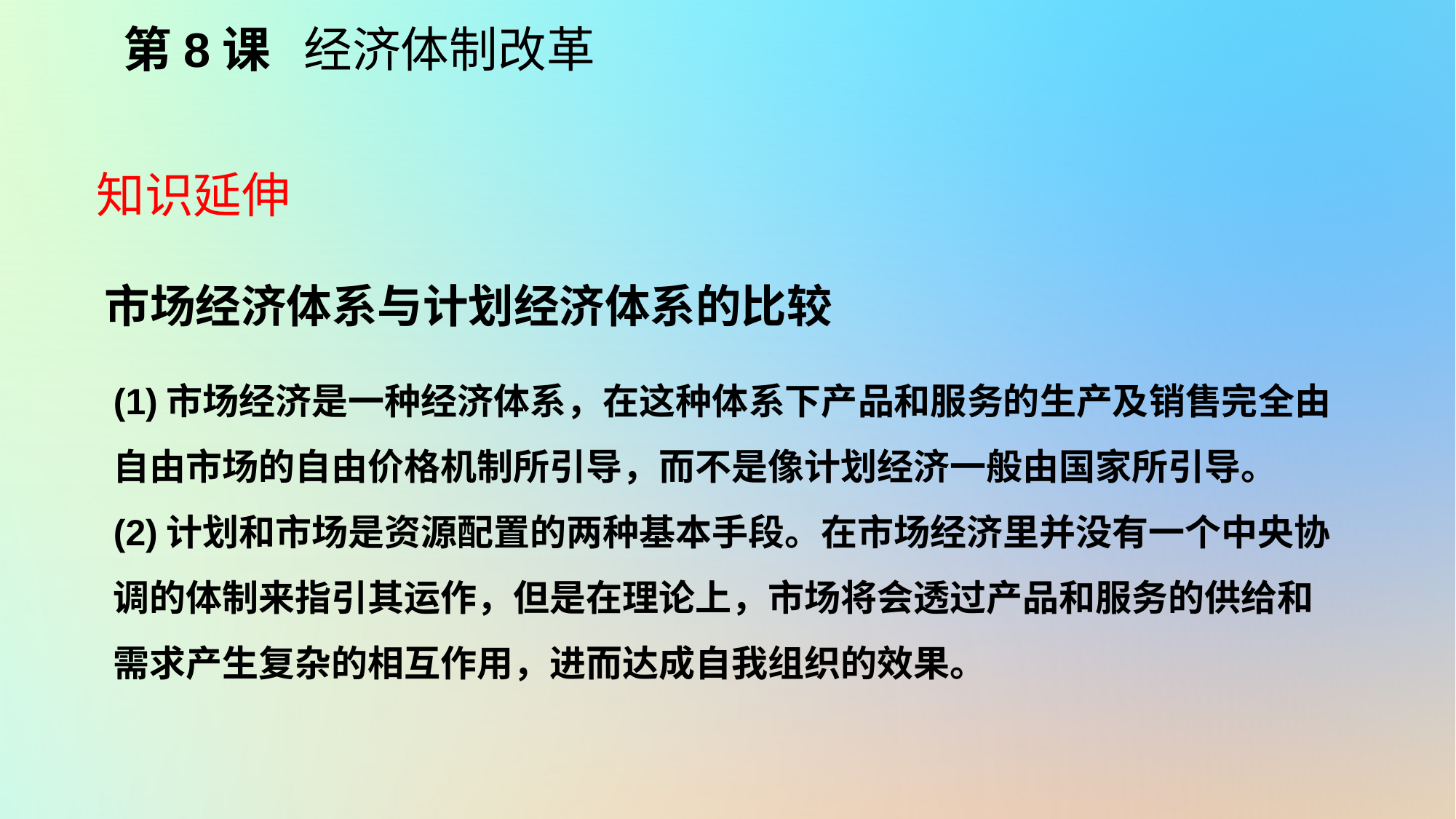

第8课   经济体制改革
知识延伸
市场经济体系与计划经济体系的比较
(1)市场经济是一种经济体系，在这种体系下产品和服务的生产及销售完全由自由市场的自由价格机制所引导，而不是像计划经济一般由国家所引导。
(2)计划和市场是资源配置的两种基本手段。在市场经济里并没有一个中央协调的体制来指引其运作，但是在理论上，市场将会透过产品和服务的供给和需求产生复杂的相互作用，进而达成自我组织的效果。